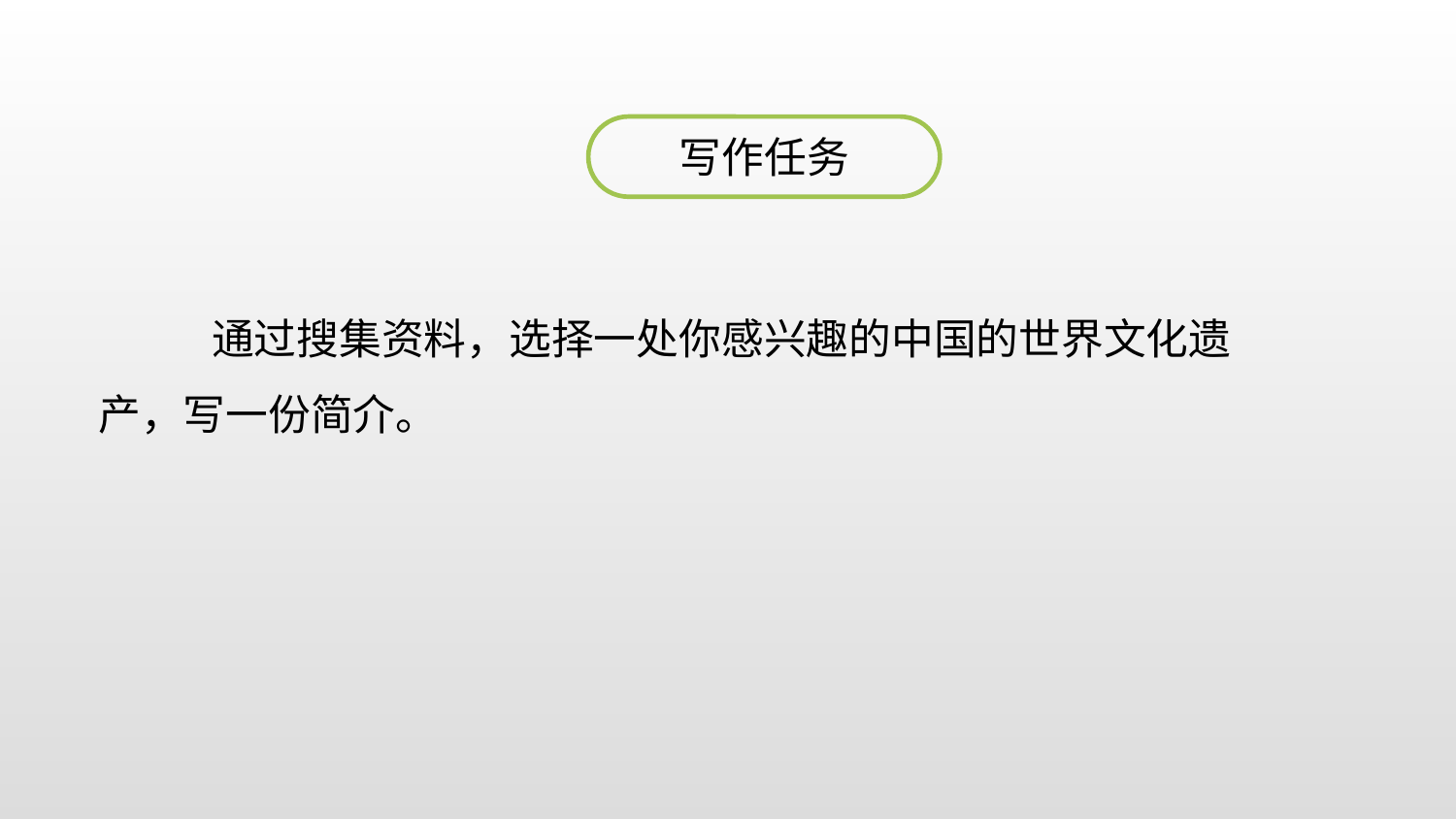

写作任务
通过搜集资料，选择一处你感兴趣的中国的世界文化遗产，写一份简介。